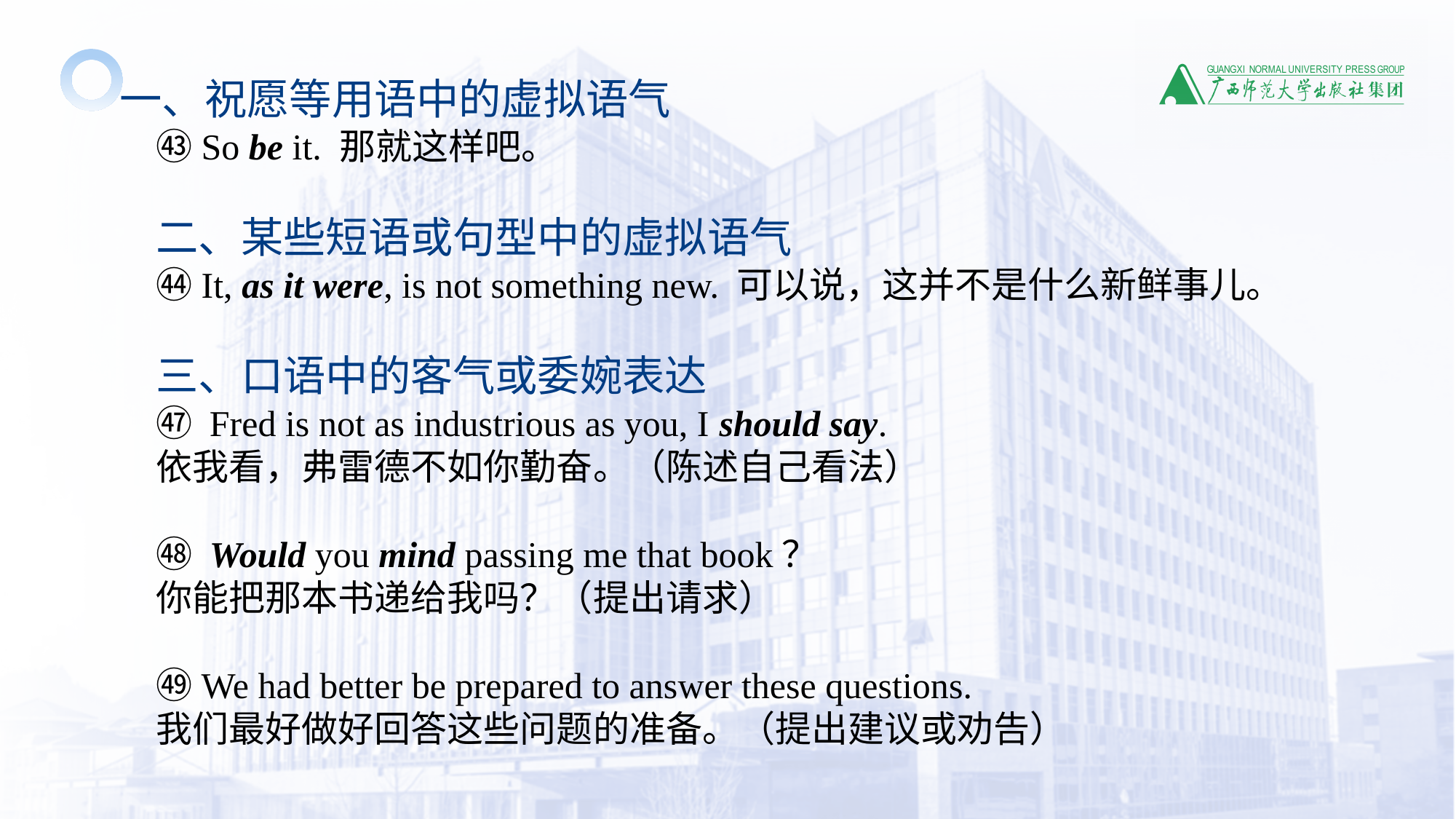

一、祝愿等用语中的虚拟语气
㊸So be it. 那就这样吧。

二、某些短语或句型中的虚拟语气
㊹It, as it were, is not something new. 可以说，这并不是什么新鲜事儿。

三、口语中的客气或委婉表达
㊼ Fred is not as industrious as you, I should say.
依我看，弗雷德不如你勤奋。（陈述自己看法）

㊽ Would you mind passing me that book？
你能把那本书递给我吗？（提出请求）

㊾We had better be prepared to answer these questions.
我们最好做好回答这些问题的准备。（提出建议或劝告）